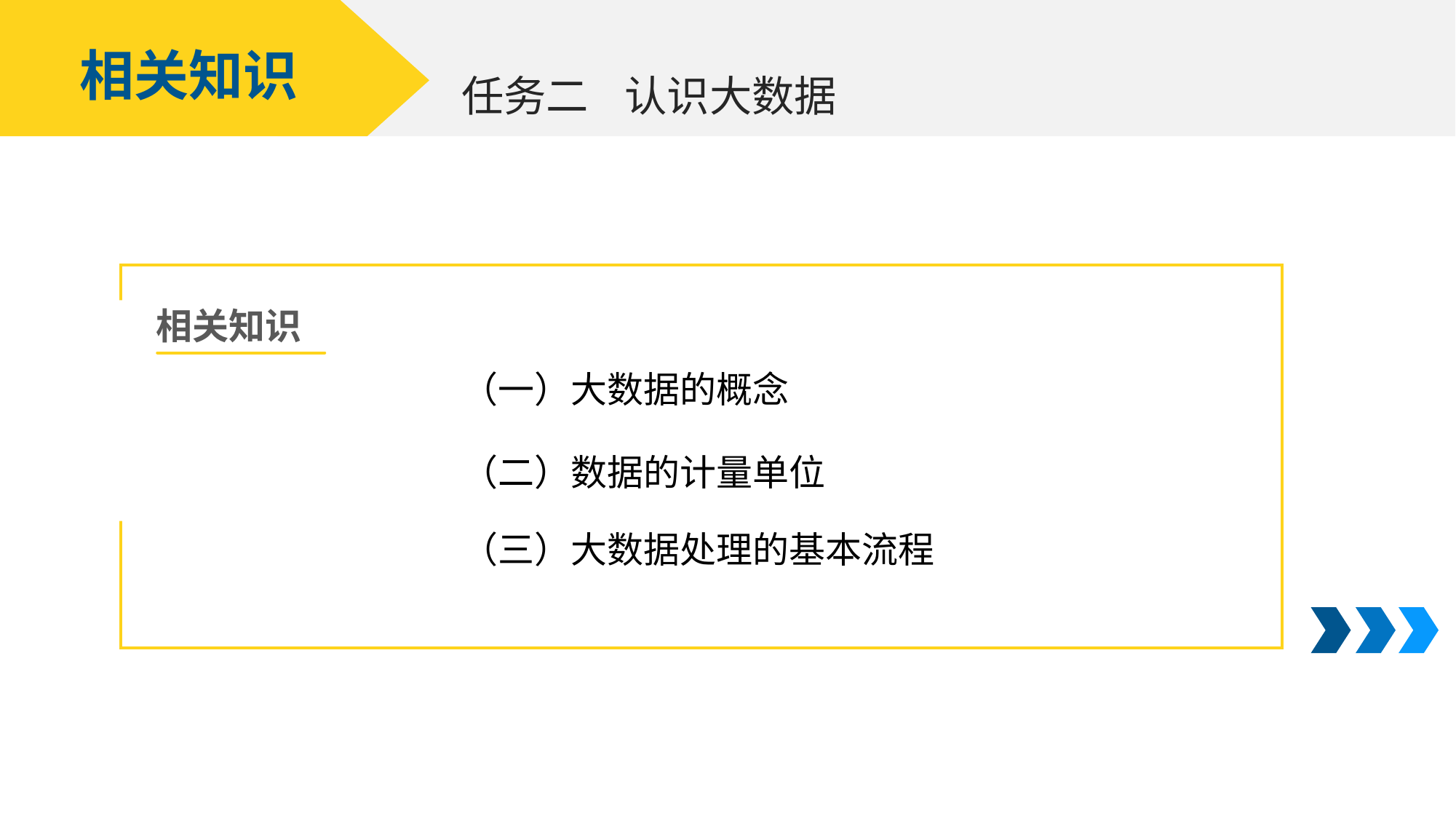

相关知识
认识大数据
任务二

相关知识

（一）大数据的概念
（二）数据的计量单位
（三）大数据处理的基本流程